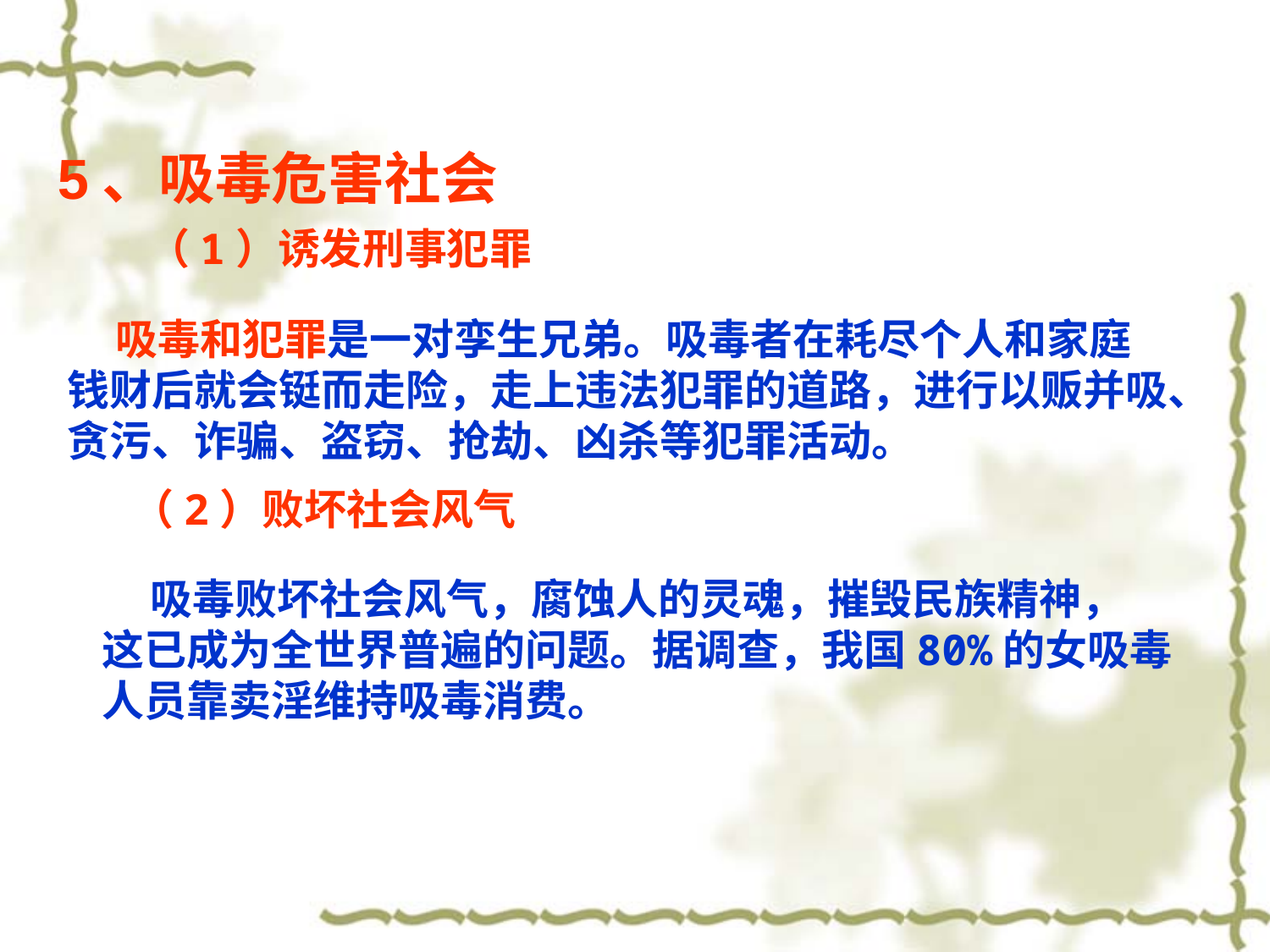

# 毒品危害三、吸毒危害社会、败坏社会风气
5、吸毒危害社会
（1）诱发刑事犯罪
    吸毒和犯罪是一对孪生兄弟。吸毒者在耗尽个人和家庭
钱财后就会铤而走险，走上违法犯罪的道路，进行以贩并吸、
贪污、诈骗、盗窃、抢劫、凶杀等犯罪活动。
（2）败坏社会风气
    吸毒败坏社会风气，腐蚀人的灵魂，摧毁民族精神，
这已成为全世界普遍的问题。据调查，我国80%的女吸毒
人员靠卖淫维持吸毒消费。